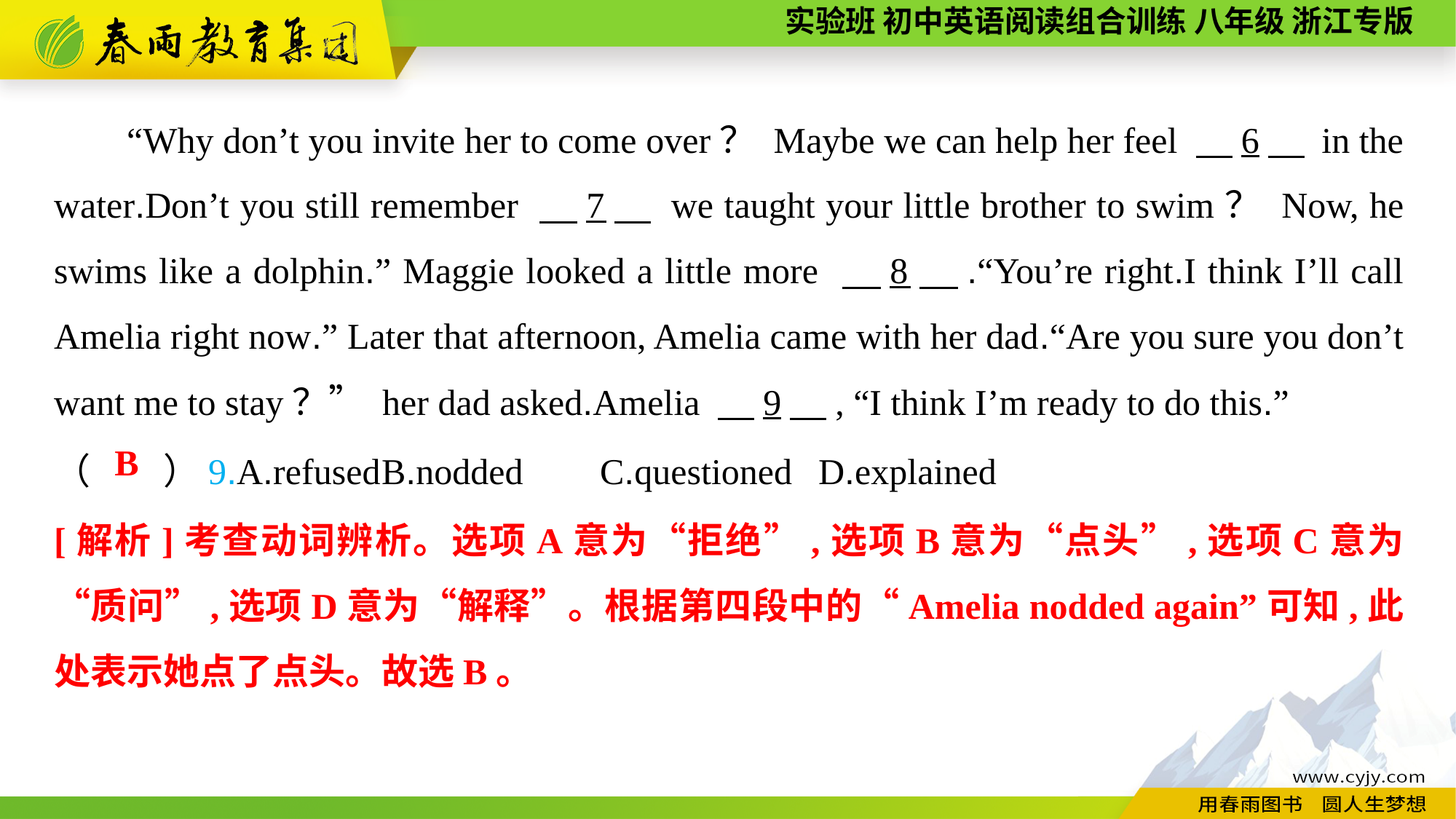

“Why don’t you invite her to come over？ Maybe we can help her feel 　6　 in the water.Don’t you still remember 　7　 we taught your little brother to swim？ Now, he swims like a dolphin.” Maggie looked a little more 　8　.“You’re right.I think I’ll call Amelia right now.” Later that afternoon, Amelia came with her dad.“Are you sure you don’t want me to stay？” her dad asked.Amelia 　9　, “I think I’m ready to do this.”
（　　）9.A.refused	B.nodded	C.questioned	D.explained
B
[解析]考查动词辨析。选项A意为“拒绝”,选项B意为“点头”,选项C意为“质问”,选项D意为“解释”。根据第四段中的“Amelia nodded again”可知,此处表示她点了点头。故选B。